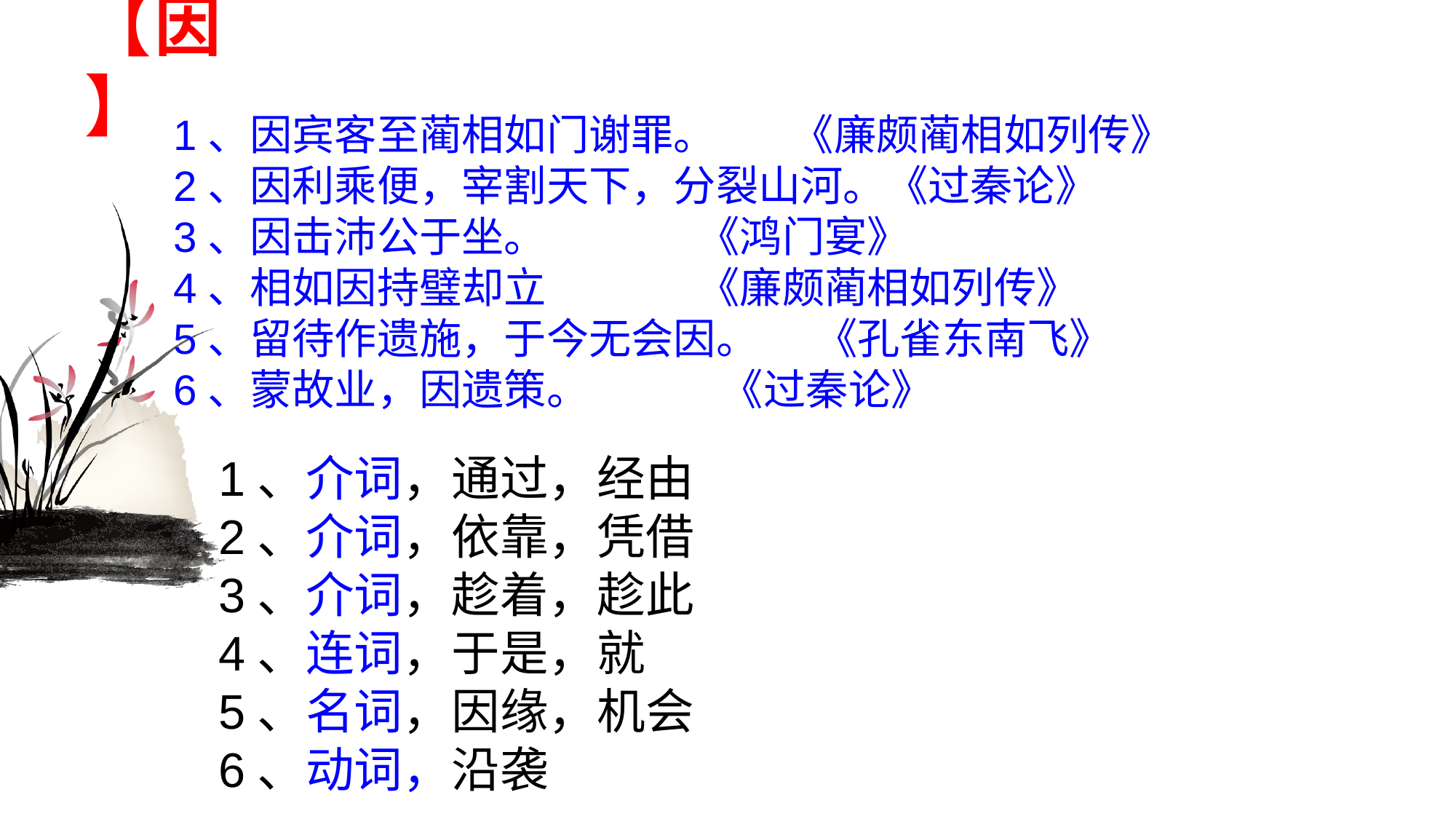

# 【因】
1、因宾客至蔺相如门谢罪。        《廉颇蔺相如列传》
2、因利乘便，宰割天下，分裂山河。《过秦论》
3、因击沛公于坐。                《鸿门宴》
4、相如因持璧却立                《廉颇蔺相如列传》
5、留待作遗施，于今无会因。      《孔雀东南飞》
6、蒙故业，因遗策。              《过秦论》
1、介词，通过，经由
2、介词，依靠，凭借
3、介词，趁着，趁此
4、连词，于是，就
5、名词，因缘，机会
6、动词，沿袭